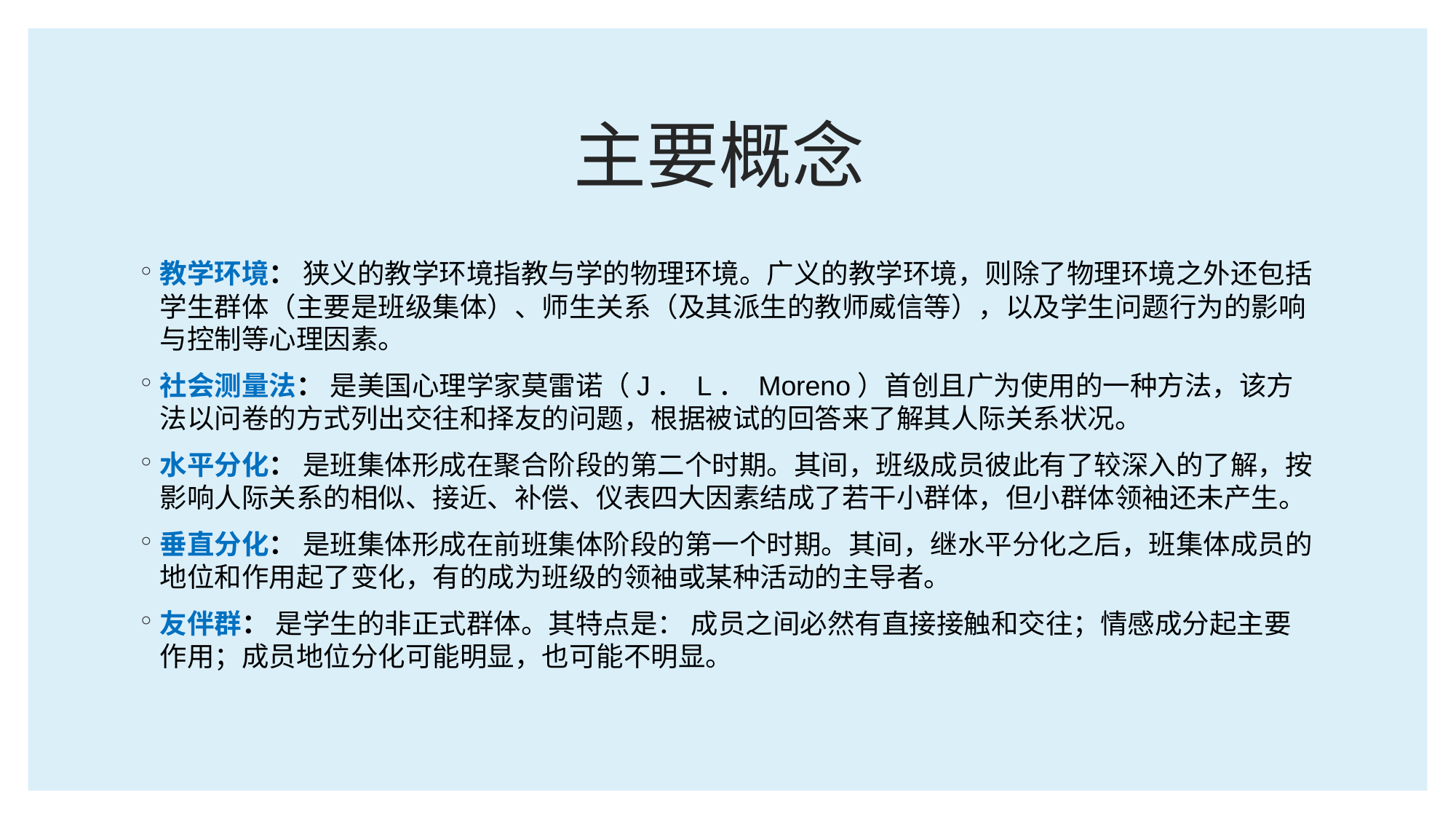

# 主要概念
教学环境： 狭义的教学环境指教与学的物理环境。广义的教学环境，则除了物理环境之外还包括学生群体（主要是班级集体）、师生关系（及其派生的教师威信等），以及学生问题行为的影响与控制等心理因素。
社会测量法： 是美国心理学家莫雷诺（J． L． Moreno）首创且广为使用的一种方法，该方法以问卷的方式列出交往和择友的问题，根据被试的回答来了解其人际关系状况。
水平分化： 是班集体形成在聚合阶段的第二个时期。其间，班级成员彼此有了较深入的了解，按影响人际关系的相似、接近、补偿、仪表四大因素结成了若干小群体，但小群体领袖还未产生。
垂直分化： 是班集体形成在前班集体阶段的第一个时期。其间，继水平分化之后，班集体成员的地位和作用起了变化，有的成为班级的领袖或某种活动的主导者。
友伴群： 是学生的非正式群体。其特点是： 成员之间必然有直接接触和交往；情感成分起主要作用；成员地位分化可能明显，也可能不明显。